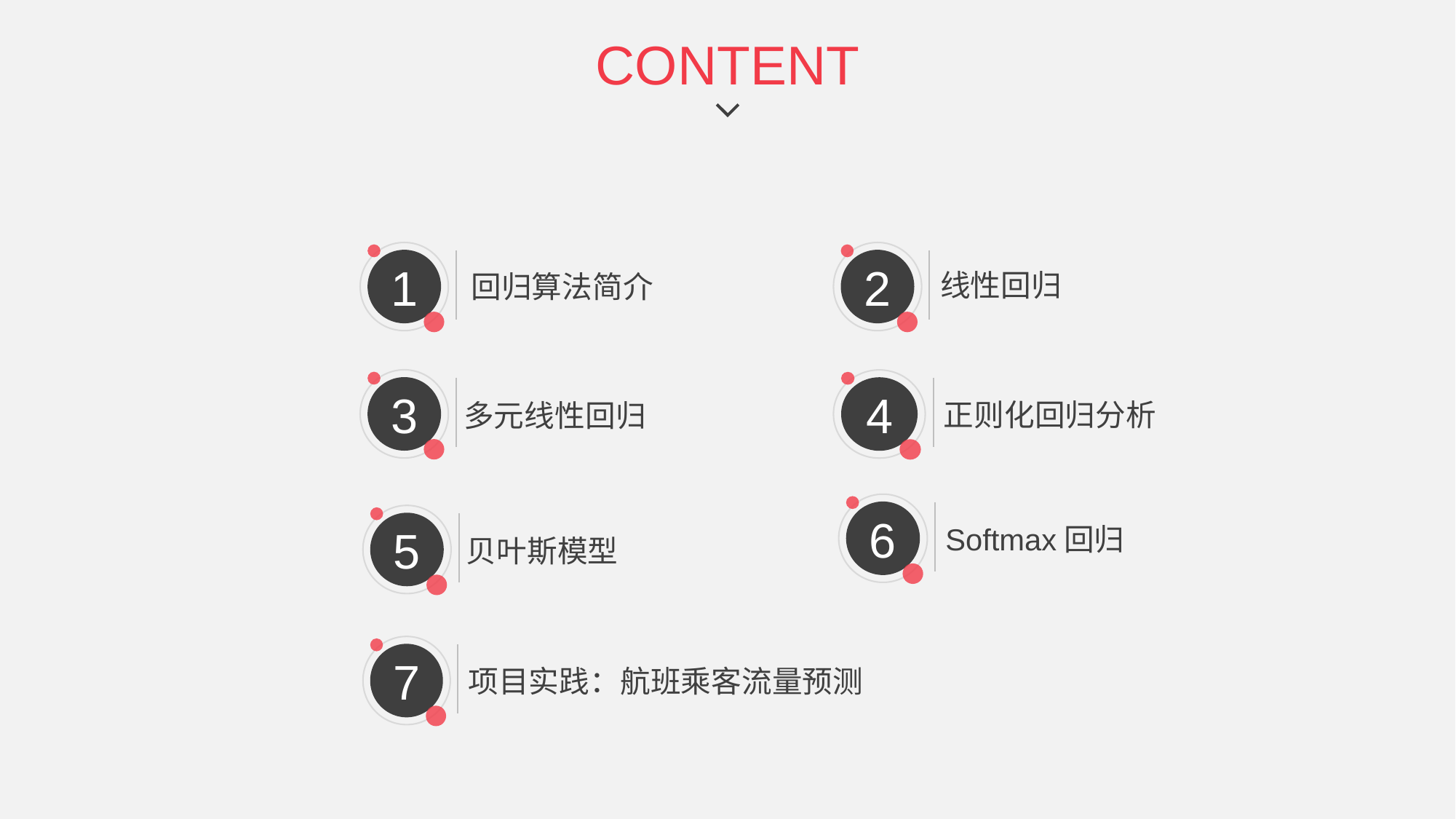

CONTENT

1

回归算法简介

2

线性回归

3

多元线性回归

4

正则化回归分析

6

Softmax回归

5

贝叶斯模型

7

项目实践：航班乘客流量预测